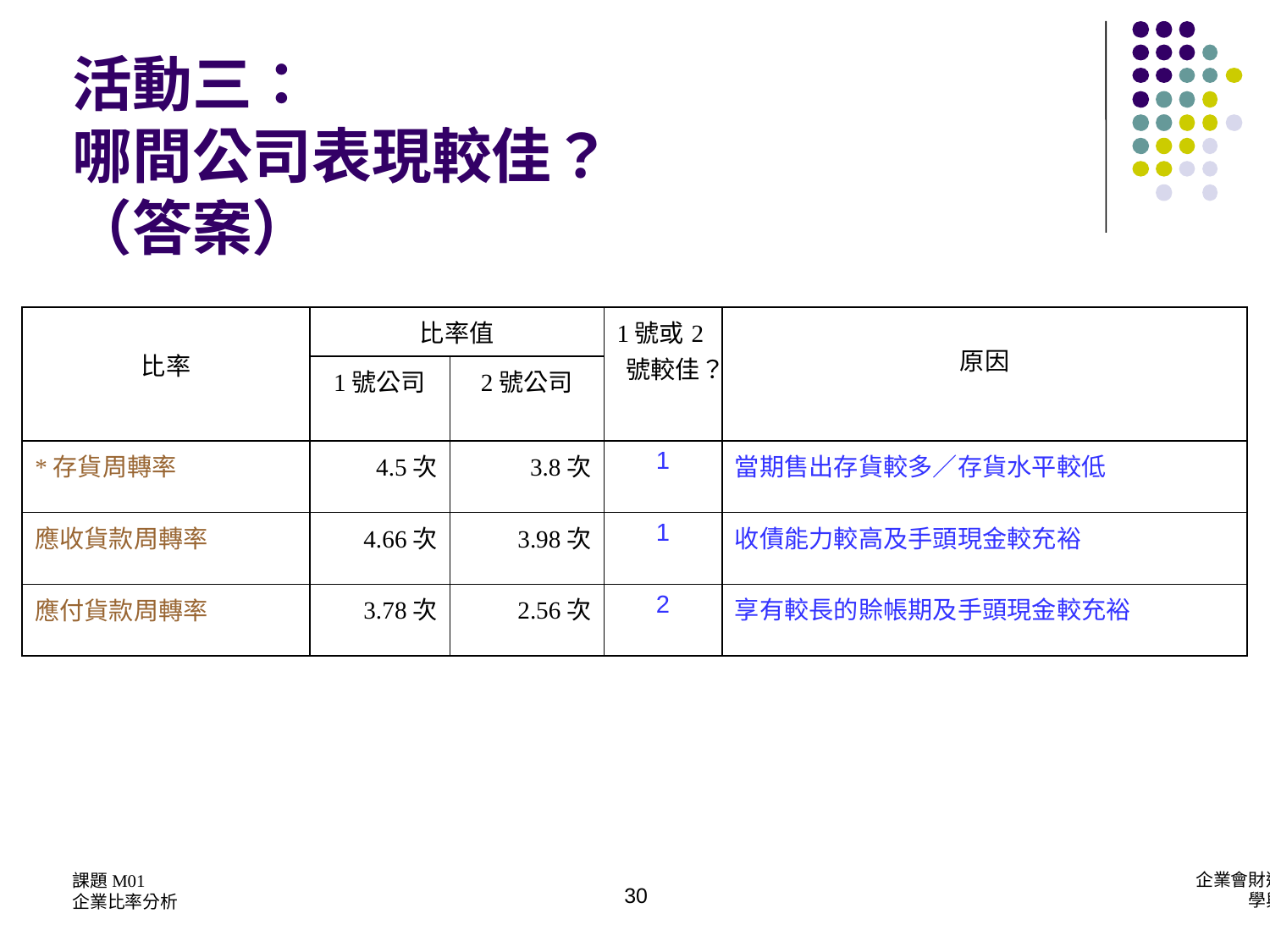

活動三：
哪間公司表現較佳？
（答案）
| 比率 | 比率值 |  | 1號或2號較佳？ | 原因 |
| --- | --- | --- | --- | --- |
|  | 1號公司 | 2號公司 |  |  |
| \*存貨周轉率 | 4.5次 | 3.8次 | 1 | 當期售出存貨較多／存貨水平較低 |
| 應收貨款周轉率 | 4.66次 | 3.98次 | 1 | 收債能力較高及手頭現金較充裕 |
| 應付貨款周轉率 | 3.78次 | 2.56次 | 2 | 享有較長的賒帳期及手頭現金較充裕 |

30
課題M01
企業比率分析